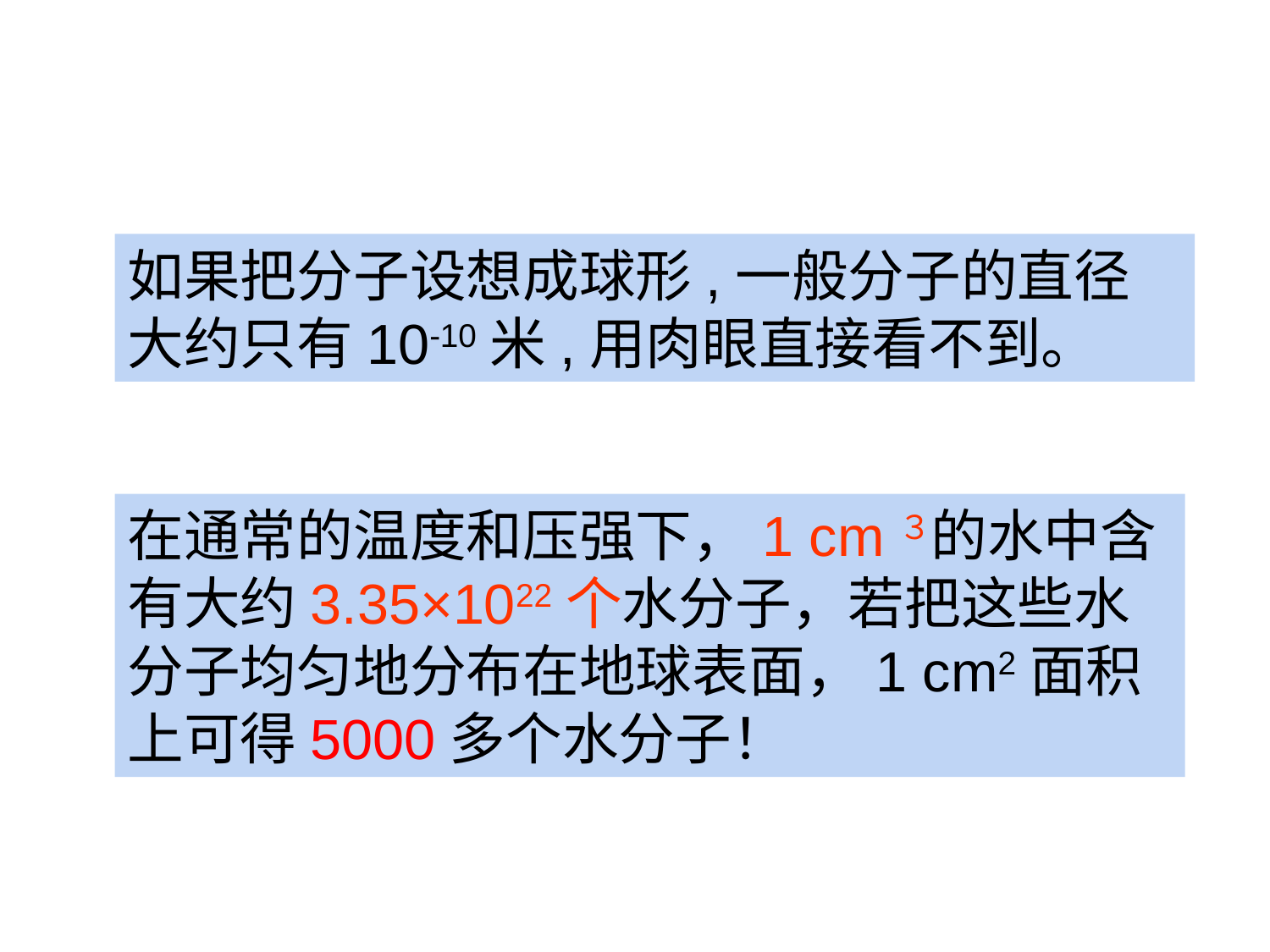

如果把分子设想成球形,一般分子的直径大约只有10-10米,用肉眼直接看不到。
在通常的温度和压强下，1 cm３的水中含有大约3.35×1022个水分子，若把这些水分子均匀地分布在地球表面，1 cm2面积上可得5000多个水分子！